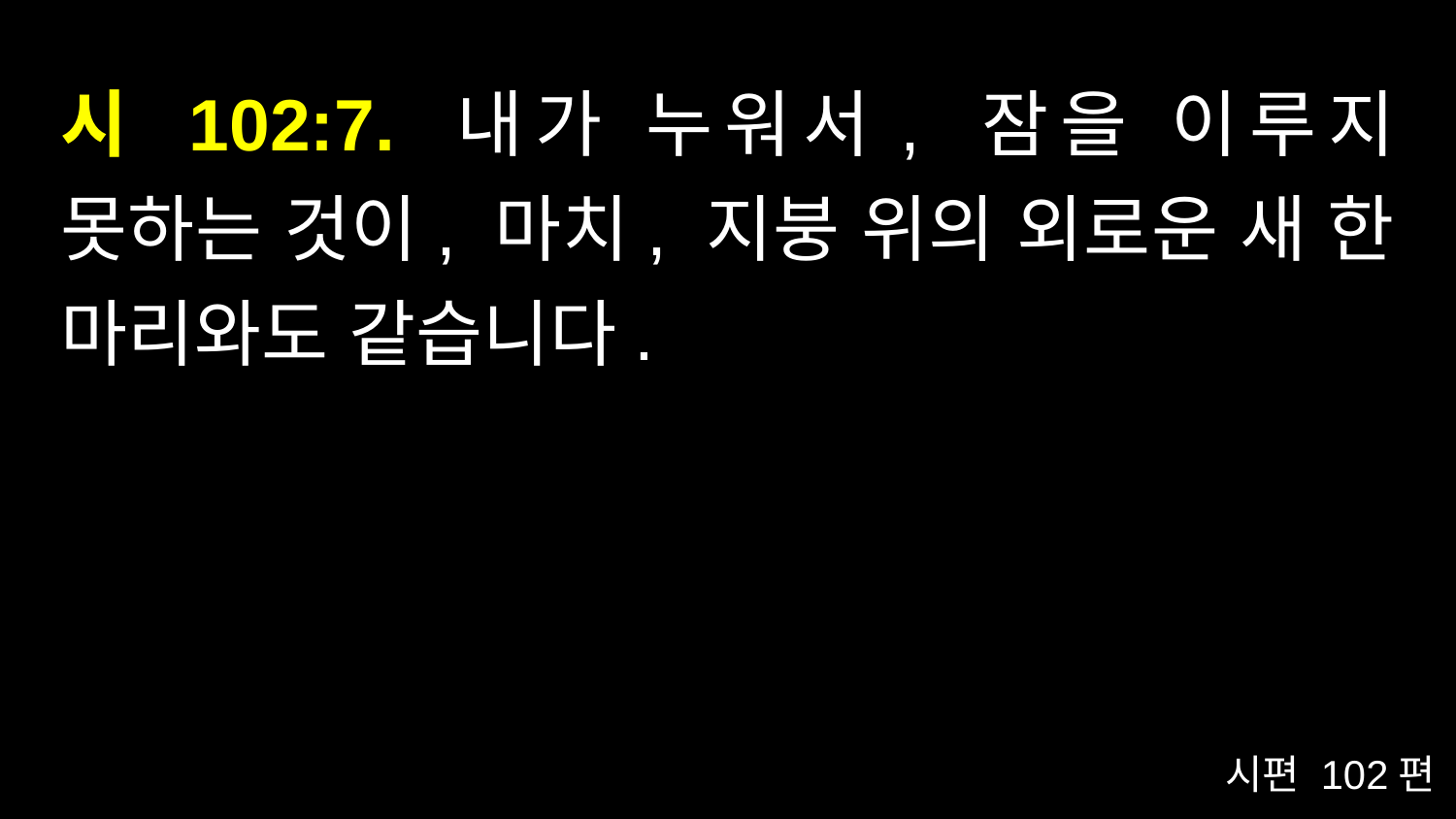

# 시 102:7. 내가 누워서, 잠을 이루지 못하는 것이, 마치, 지붕 위의 외로운 새 한 마리와도 같습니다.
시편 102편